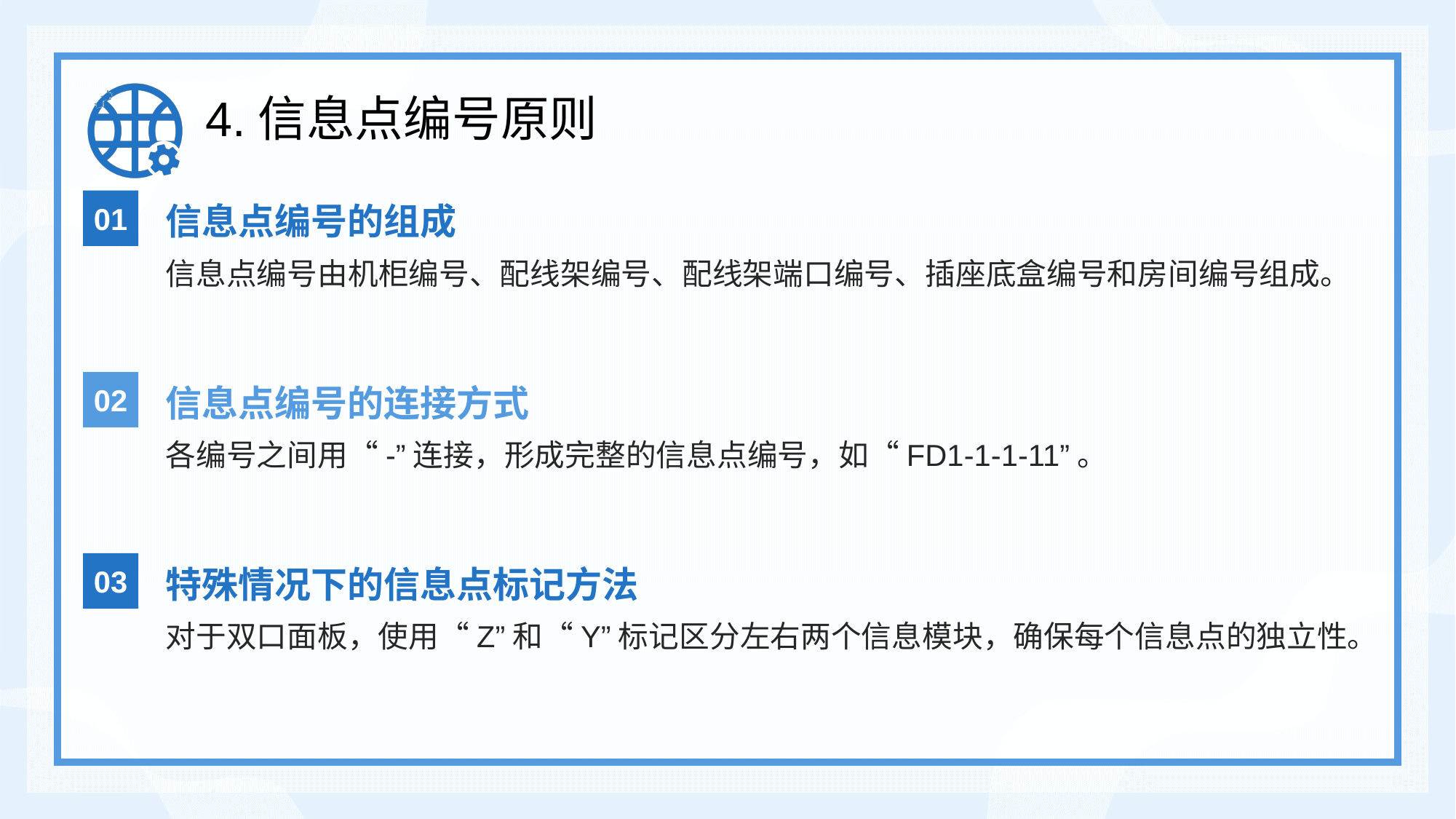

4.信息点编号原则
01
信息点编号的组成
信息点编号由机柜编号、配线架编号、配线架端口编号、插座底盒编号和房间编号组成。
02
信息点编号的连接方式
各编号之间用“-”连接，形成完整的信息点编号，如“FD1-1-1-11”。
03
特殊情况下的信息点标记方法
对于双口面板，使用“Z”和“Y”标记区分左右两个信息模块，确保每个信息点的独立性。